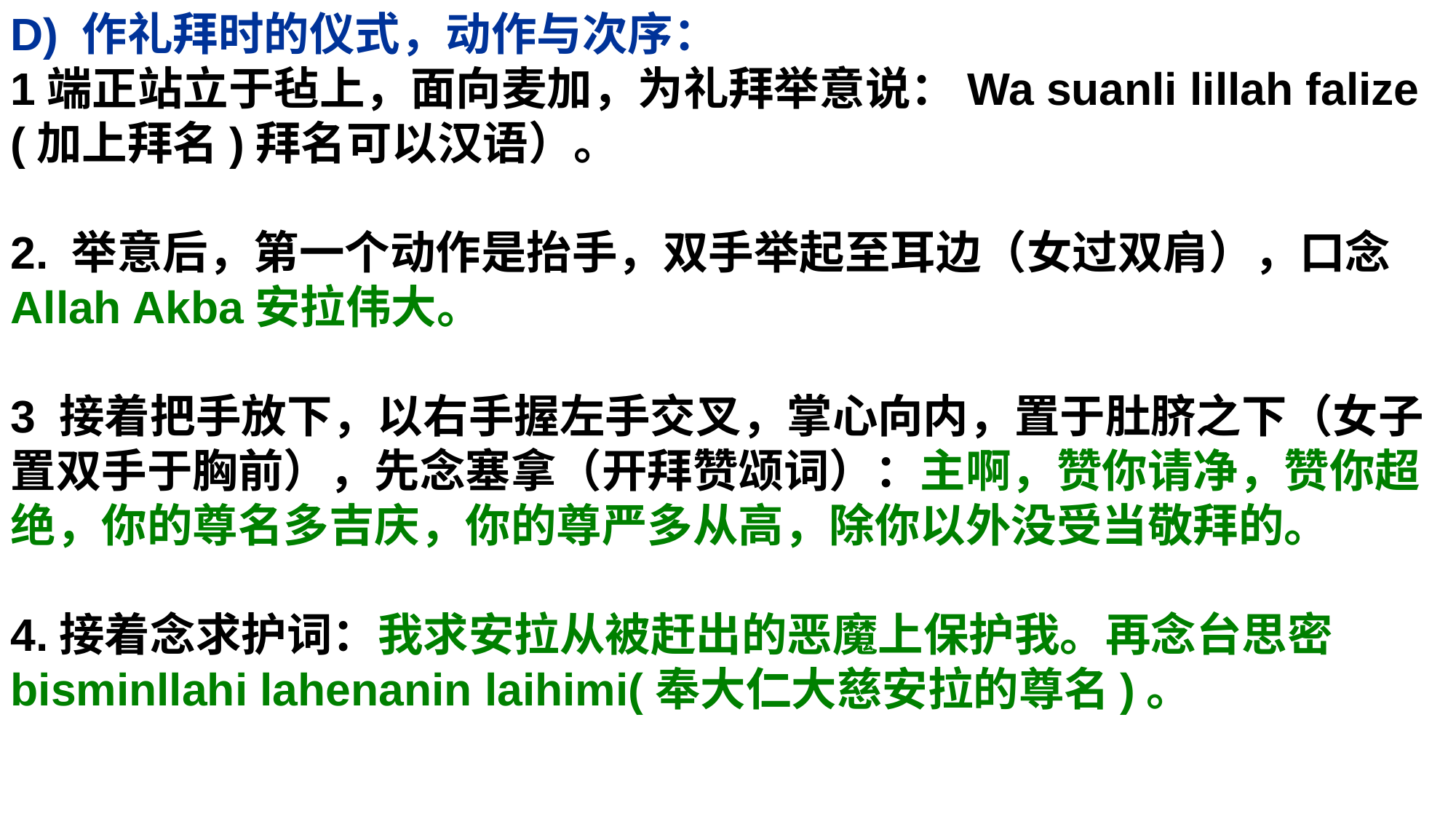

D) 作礼拜时的仪式，动作与次序：
1端正站立于毡上，面向麦加，为礼拜举意说：Wa suanli lillah falize (加上拜名)拜名可以汉语）。

2. 举意后，第一个动作是抬手，双手举起至耳边（女过双肩），口念Allah Akba安拉伟大。

3 接着把手放下，以右手握左手交叉，掌心向内，置于肚脐之下（女子置双手于胸前），先念塞拿（开拜赞颂词）：主啊，赞你请净，赞你超绝，你的尊名多吉庆，你的尊严多从高，除你以外没受当敬拜的。

4.接着念求护词：我求安拉从被赶出的恶魔上保护我。再念台思密bisminllahi lahenanin laihimi(奉大仁大慈安拉的尊名)。